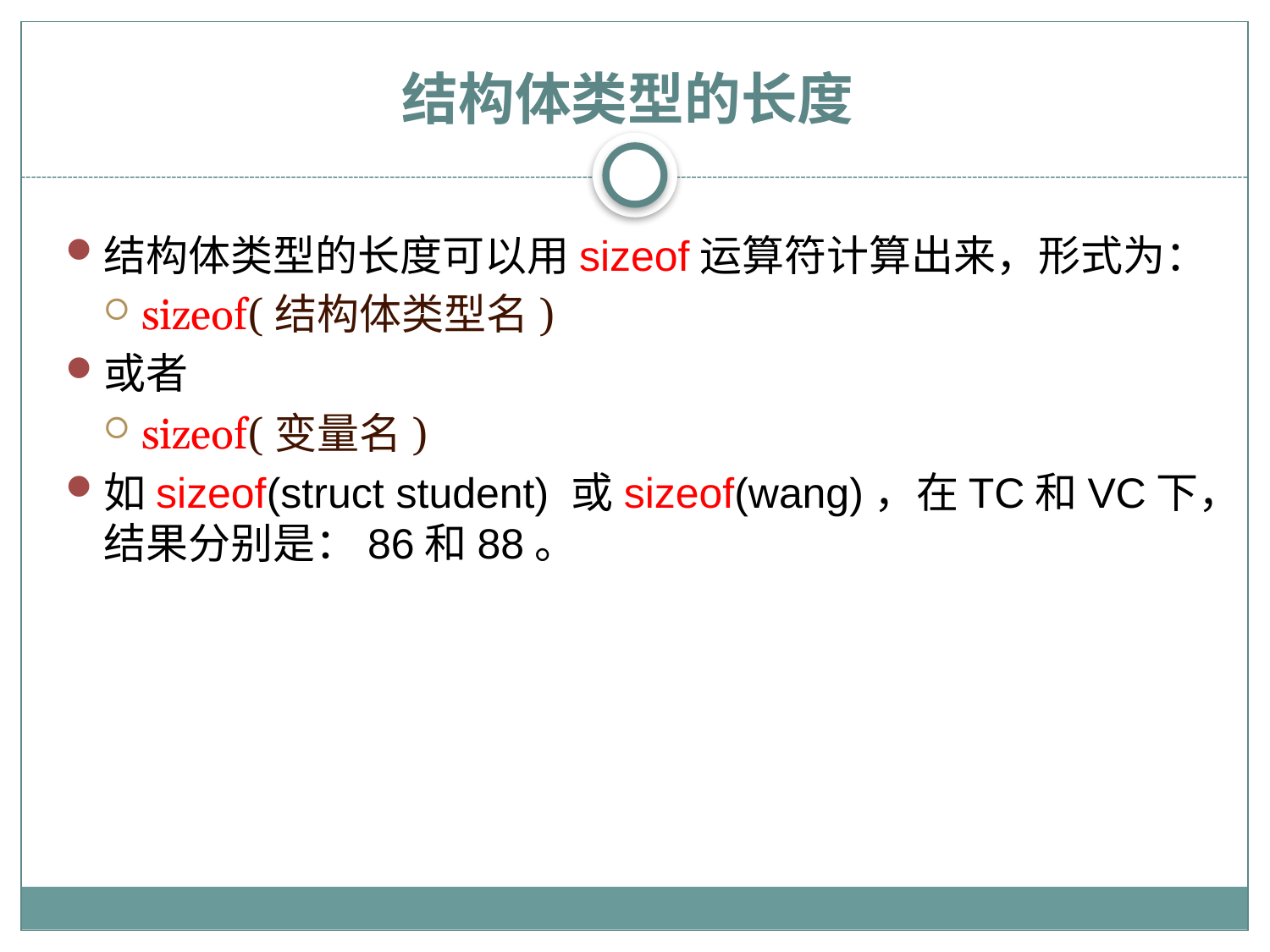

# 结构体类型的长度
结构体类型的长度可以用sizeof运算符计算出来，形式为：
sizeof(结构体类型名)
或者
sizeof(变量名)
如sizeof(struct student) 或sizeof(wang)，在TC和VC下，结果分别是：86和88。